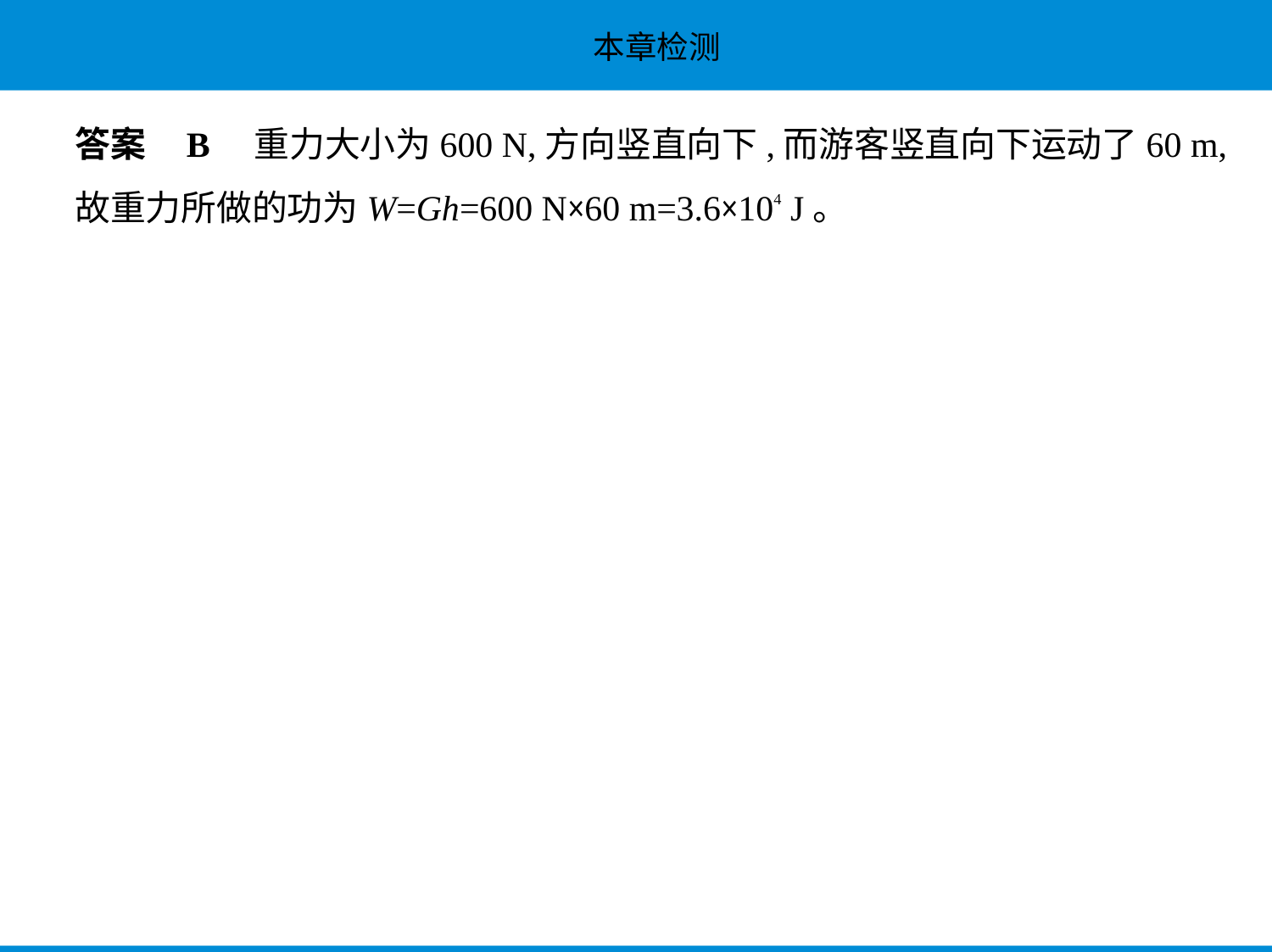

答案    B    重力大小为600 N,方向竖直向下,而游客竖直向下运动了60 m,
故重力所做的功为W=Gh=600 N×60 m=3.6×104 J。